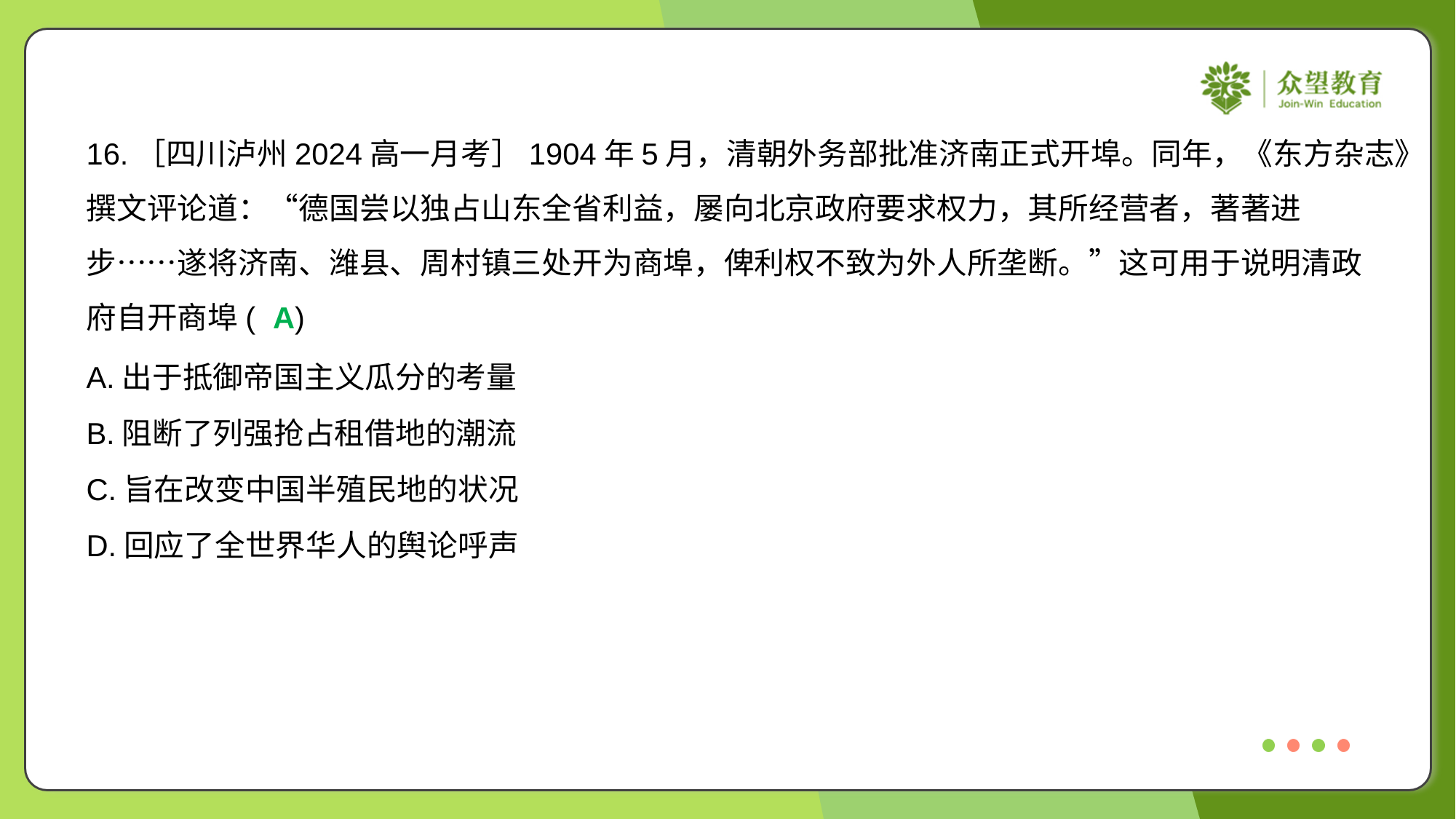

16.［四川泸州2024高一月考］1904年5月，清朝外务部批准济南正式开埠。同年，《东方杂志》
撰文评论道：“德国尝以独占山东全省利益，屡向北京政府要求权力，其所经营者，著著进
步……遂将济南、潍县、周村镇三处开为商埠，俾利权不致为外人所垄断。”这可用于说明清政
府自开商埠(     )
A
A.出于抵御帝国主义瓜分的考量
B.阻断了列强抢占租借地的潮流
C.旨在改变中国半殖民地的状况
D.回应了全世界华人的舆论呼声